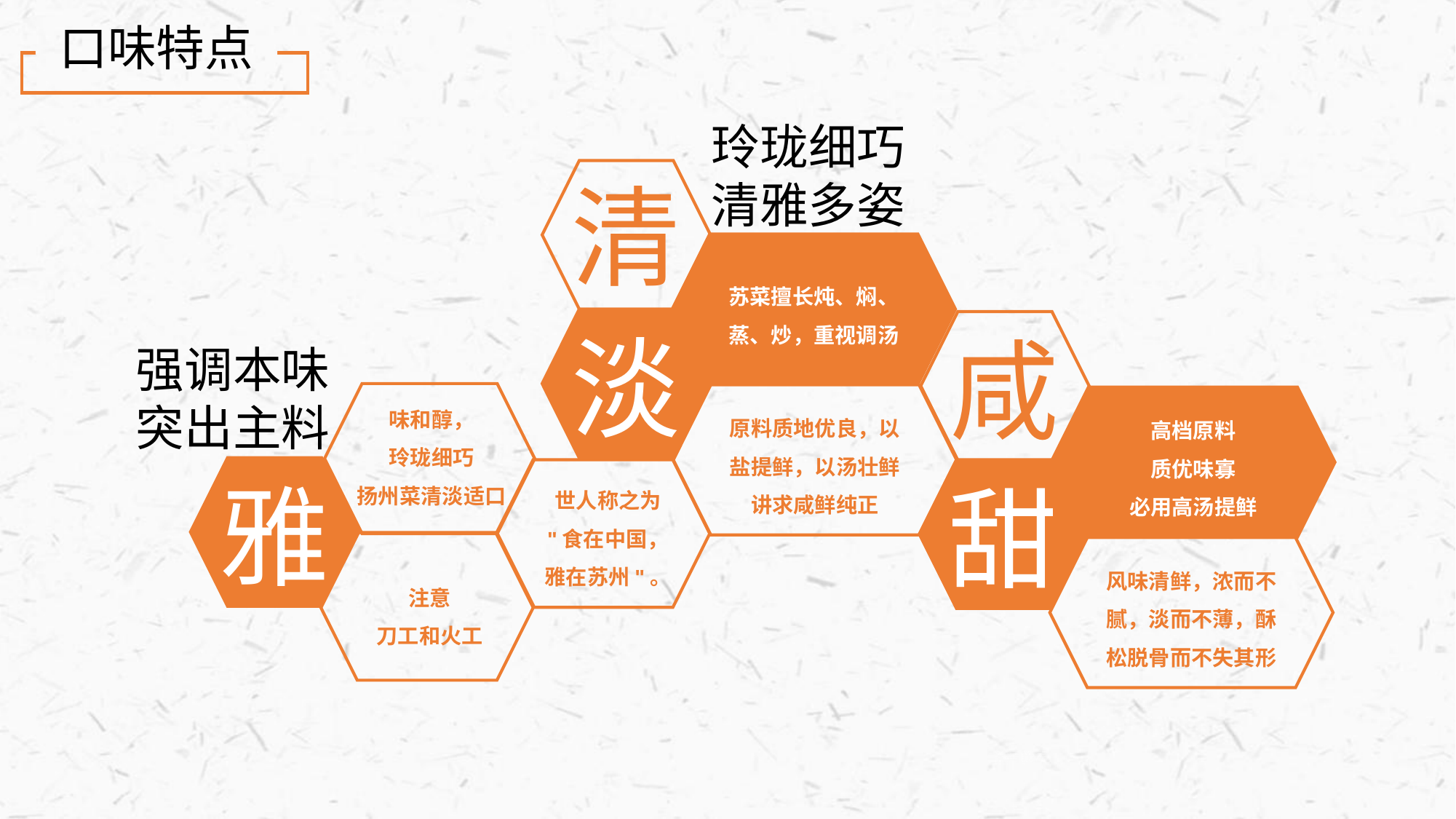

口味特点
玲珑细巧
清雅多姿

清淡

苏菜擅长炖、焖、蒸、炒，重视调汤

淡

咸
强调本味
突出主料

原料质地优良，以盐提鲜，以汤壮鲜
讲求咸鲜纯正

味和醇，
玲珑细巧
扬州菜清淡适口
高档原料
质优味寡
必用高汤提鲜

雅

世人称之为
"食在中国，
雅在苏州"。

甜

风味清鲜，浓而不腻，淡而不薄，酥松脱骨而不失其形

注意
刀工和火工